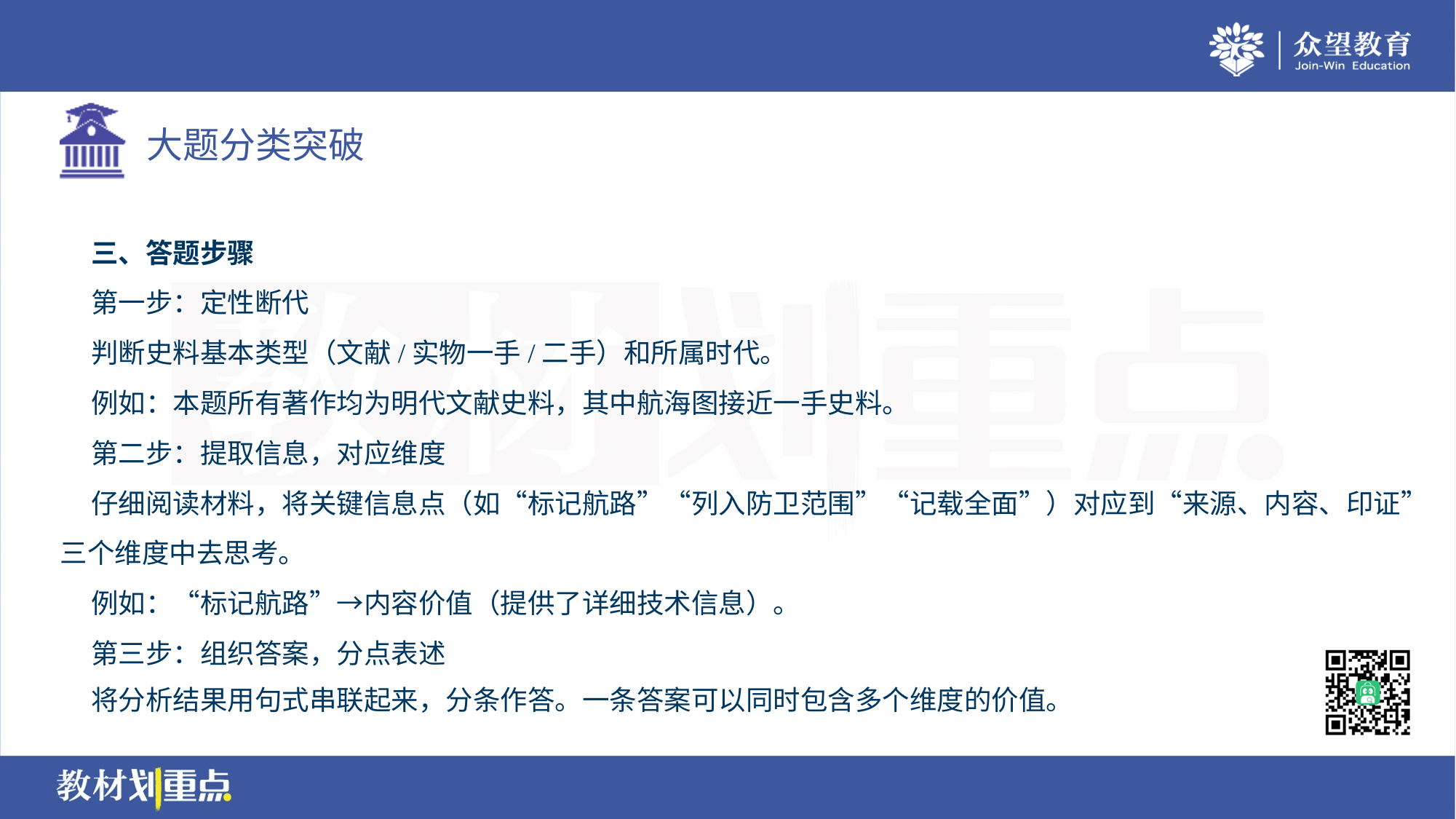

三、答题步骤
    第一步：定性断代
    判断史料基本类型（文献/实物一手/二手）和所属时代。
    例如：本题所有著作均为明代文献史料，其中航海图接近一手史料。
    第二步：提取信息，对应维度
    仔细阅读材料，将关键信息点（如“标记航路”“列入防卫范围”“记载全面”）对应到“来源、内容、印证”
三个维度中去思考。
    例如：“标记航路”→内容价值（提供了详细技术信息）。
    第三步：组织答案，分点表述
    将分析结果用句式串联起来，分条作答。一条答案可以同时包含多个维度的价值。